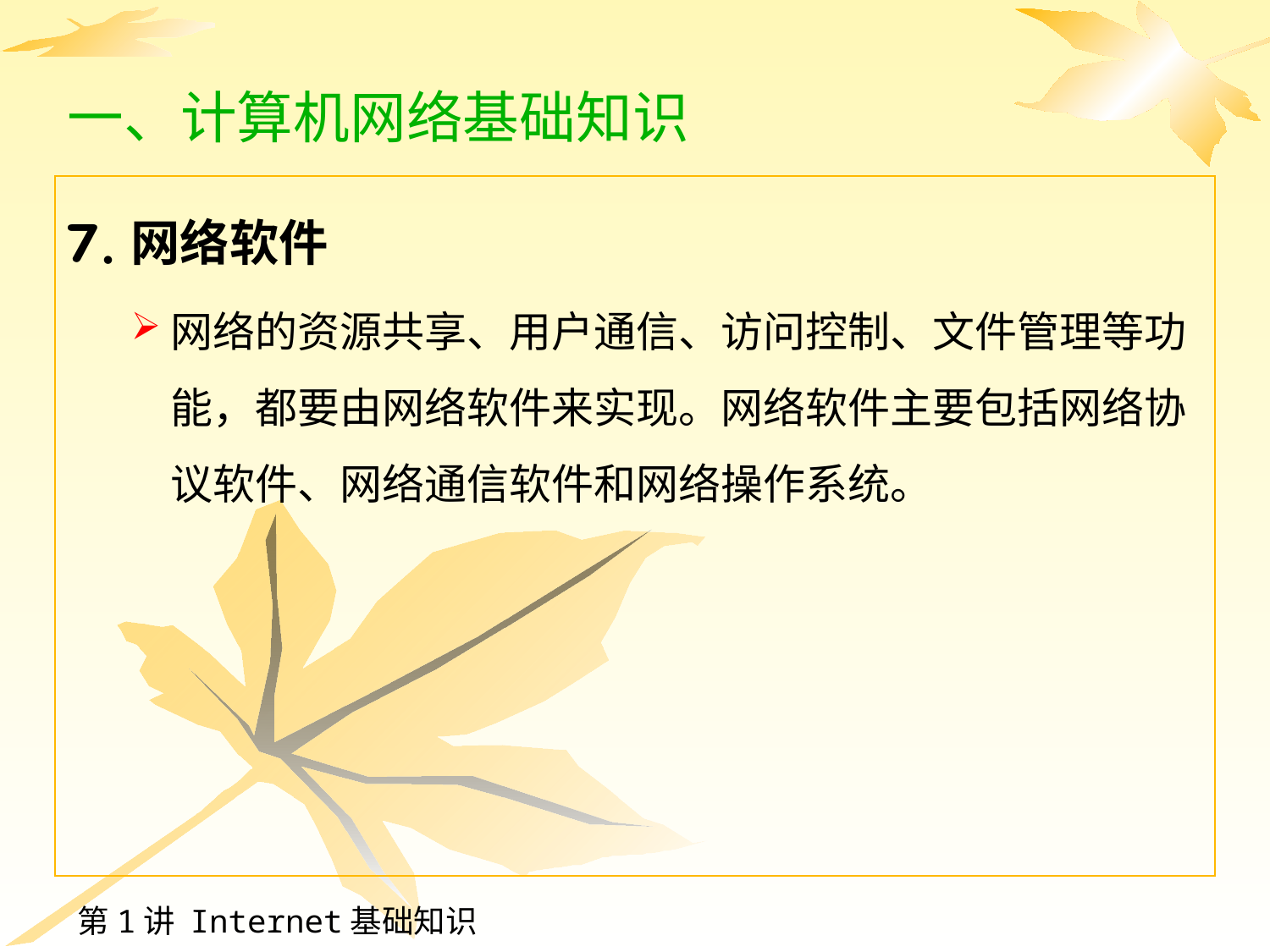

# 一、计算机网络基础知识
7.网络软件
网络的资源共享、用户通信、访问控制、文件管理等功能，都要由网络软件来实现。网络软件主要包括网络协议软件、网络通信软件和网络操作系统。